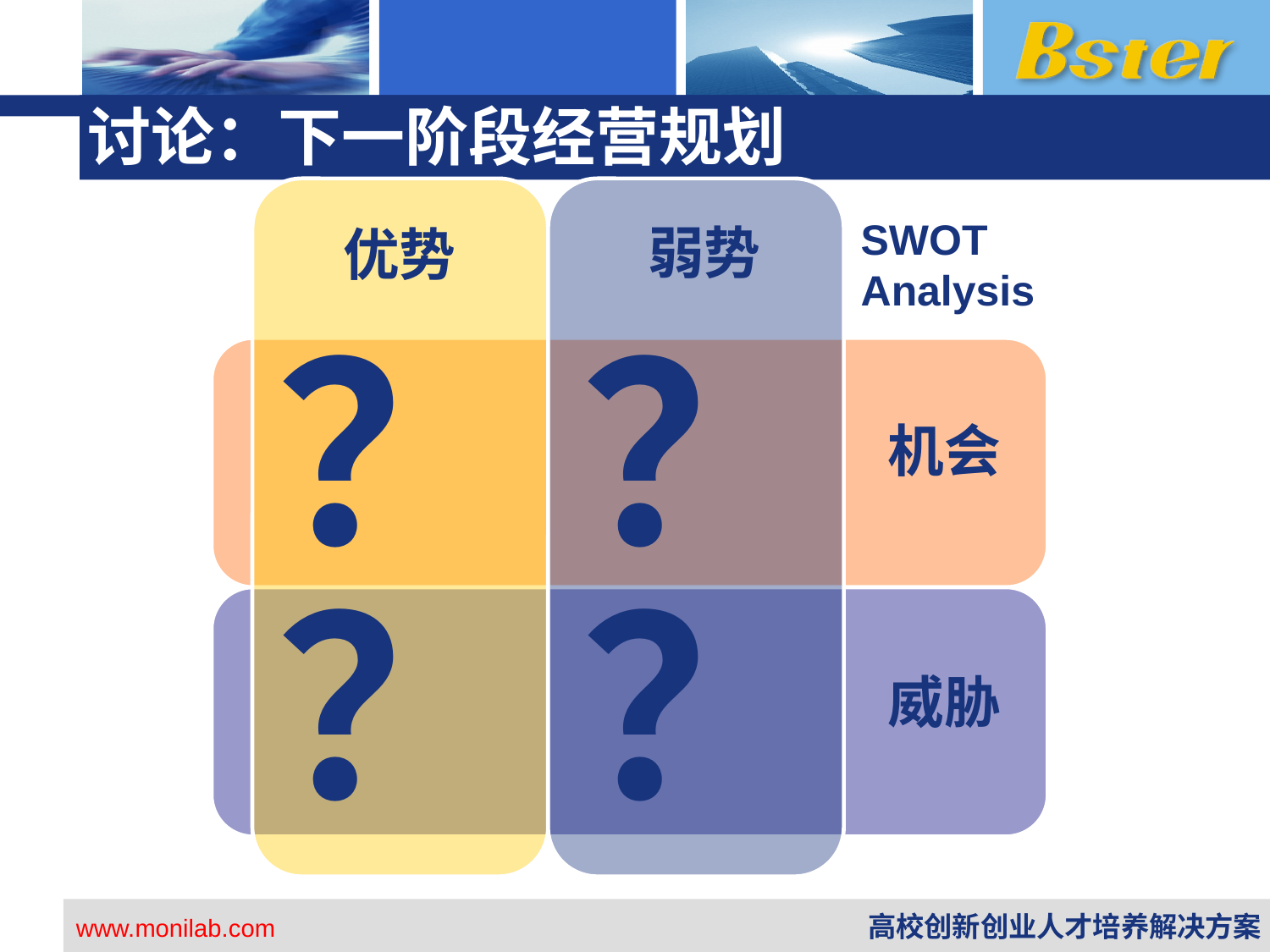

# 讨论：下一阶段经营规划

SWOT
Analysis
弱势
优势
？
？
机会
？
？
威胁